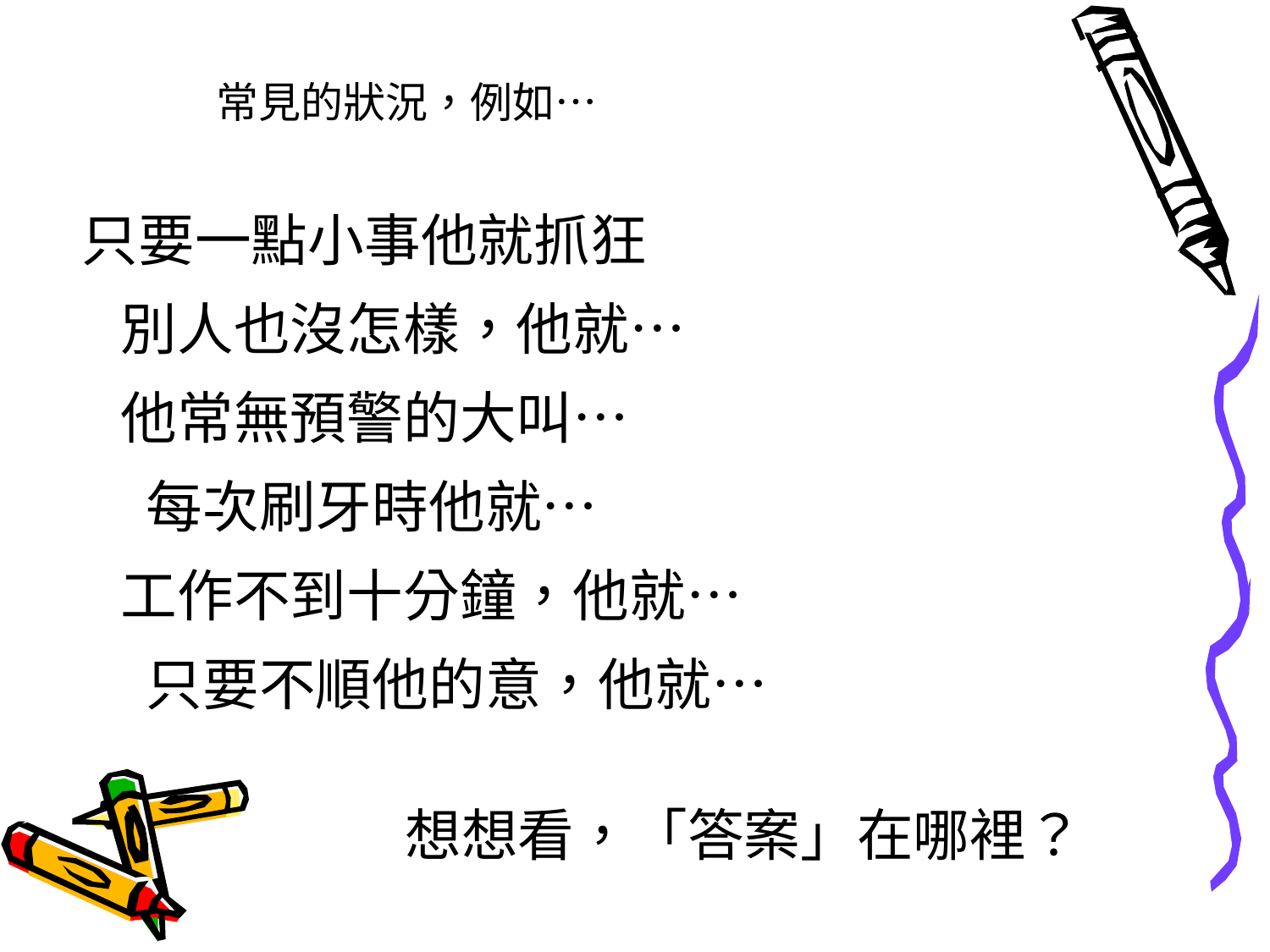

常見的狀況，例如…
只要一點小事他就抓狂
  別人也沒怎樣，他就…
  他常無預警的大叫…
    每次刷牙時他就…
  工作不到十分鐘，他就…
    只要不順他的意，他就…
想想看，「答案」在哪裡？